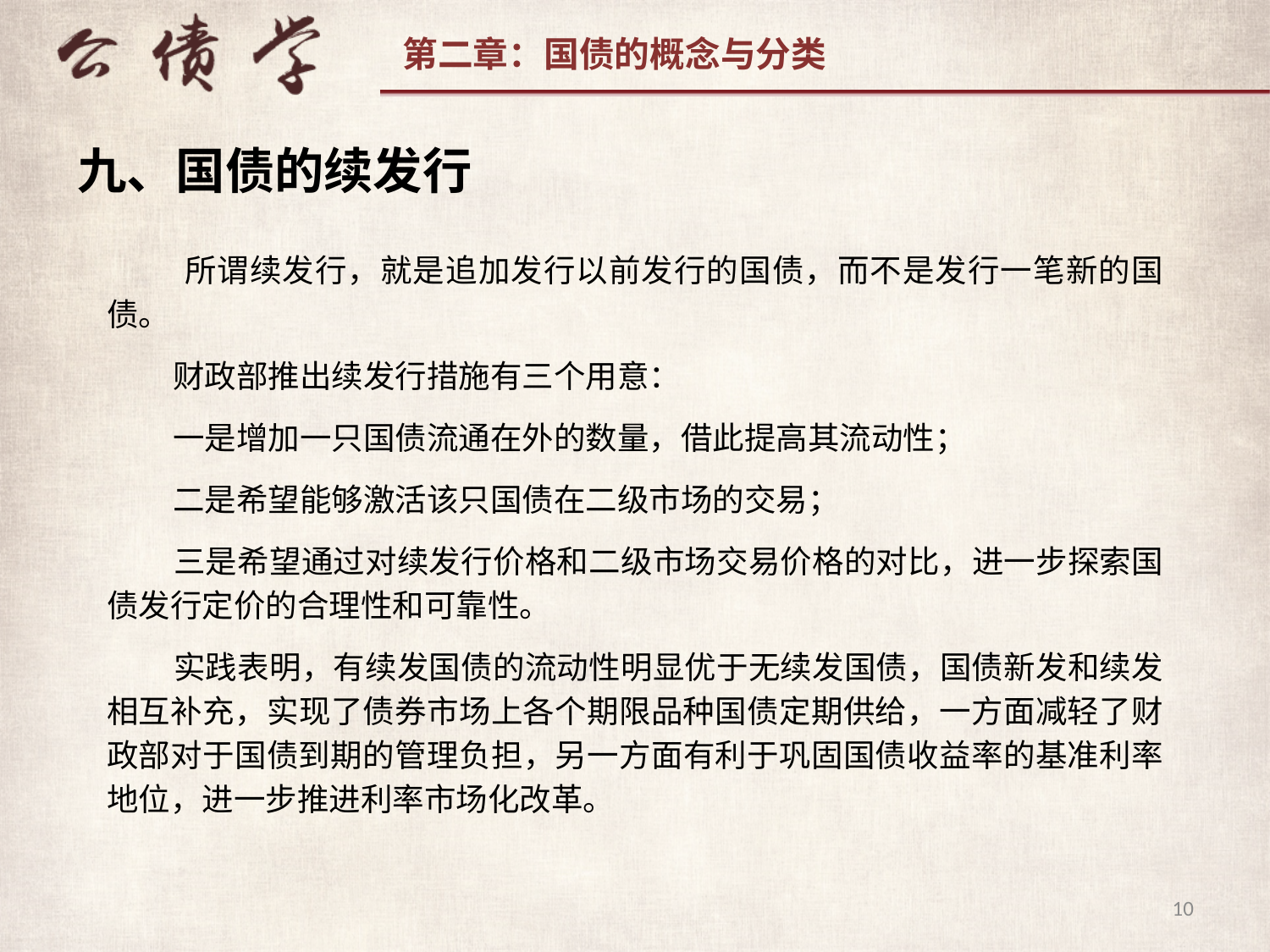

九、国债的续发行
    所谓续发行，就是追加发行以前发行的国债，而不是发行一笔新的国债。
   财政部推出续发行措施有三个用意：
   一是增加一只国债流通在外的数量，借此提高其流动性；
   二是希望能够激活该只国债在二级市场的交易；
   三是希望通过对续发行价格和二级市场交易价格的对比，进一步探索国债发行定价的合理性和可靠性。
   实践表明，有续发国债的流动性明显优于无续发国债，国债新发和续发相互补充，实现了债券市场上各个期限品种国债定期供给，一方面减轻了财政部对于国债到期的管理负担，另一方面有利于巩固国债收益率的基准利率地位，进一步推进利率市场化改革。
10